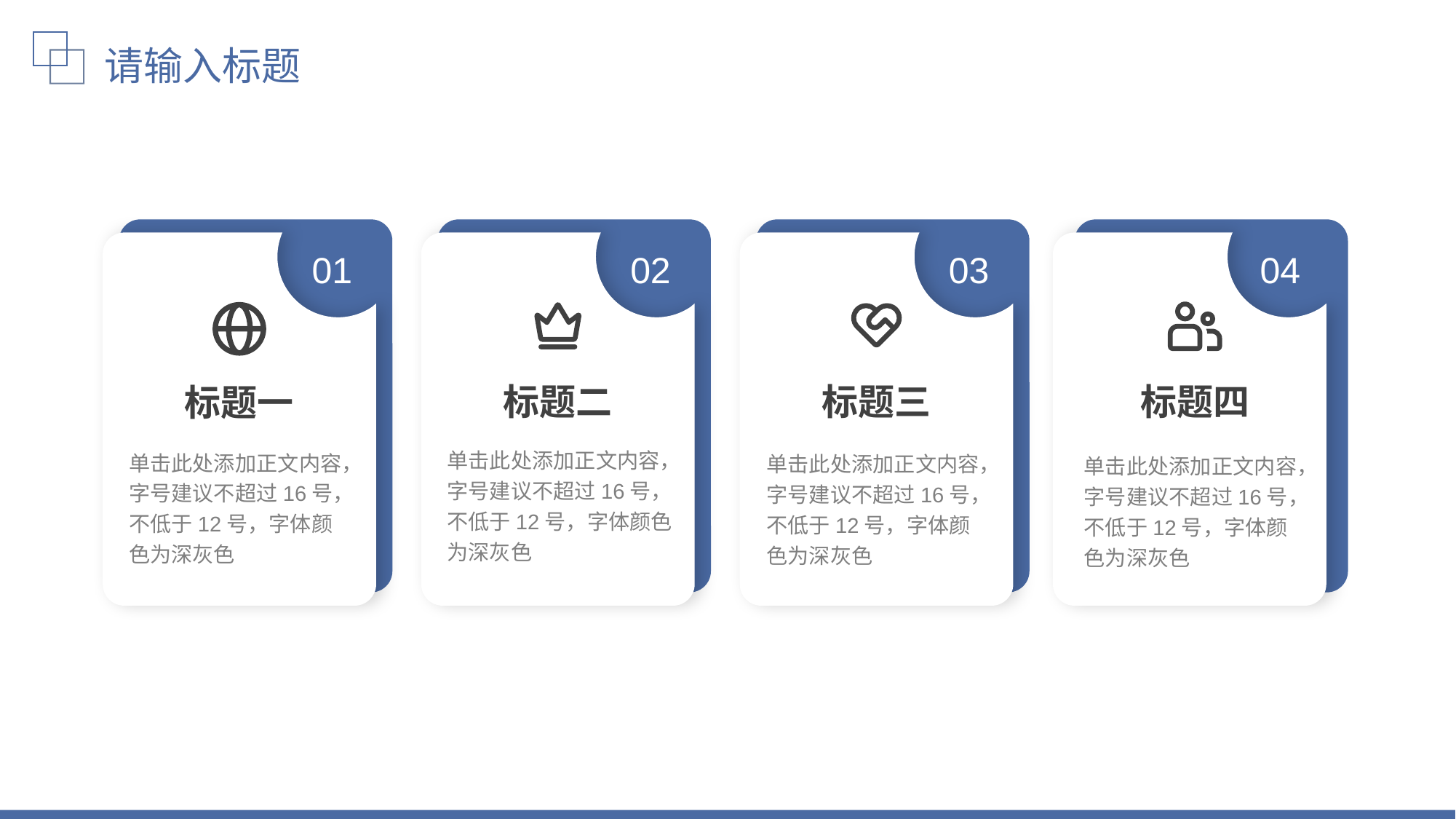

请输入标题

01
02
03
04

标题三
标题四
标题二
标题一
单击此处添加正文内容，字号建议不超过16号，不低于12号，字体颜色为深灰色
单击此处添加正文内容，字号建议不超过16号，不低于12号，字体颜色为深灰色
单击此处添加正文内容，字号建议不超过16号，不低于12号，字体颜色为深灰色
单击此处添加正文内容，字号建议不超过16号，不低于12号，字体颜色为深灰色